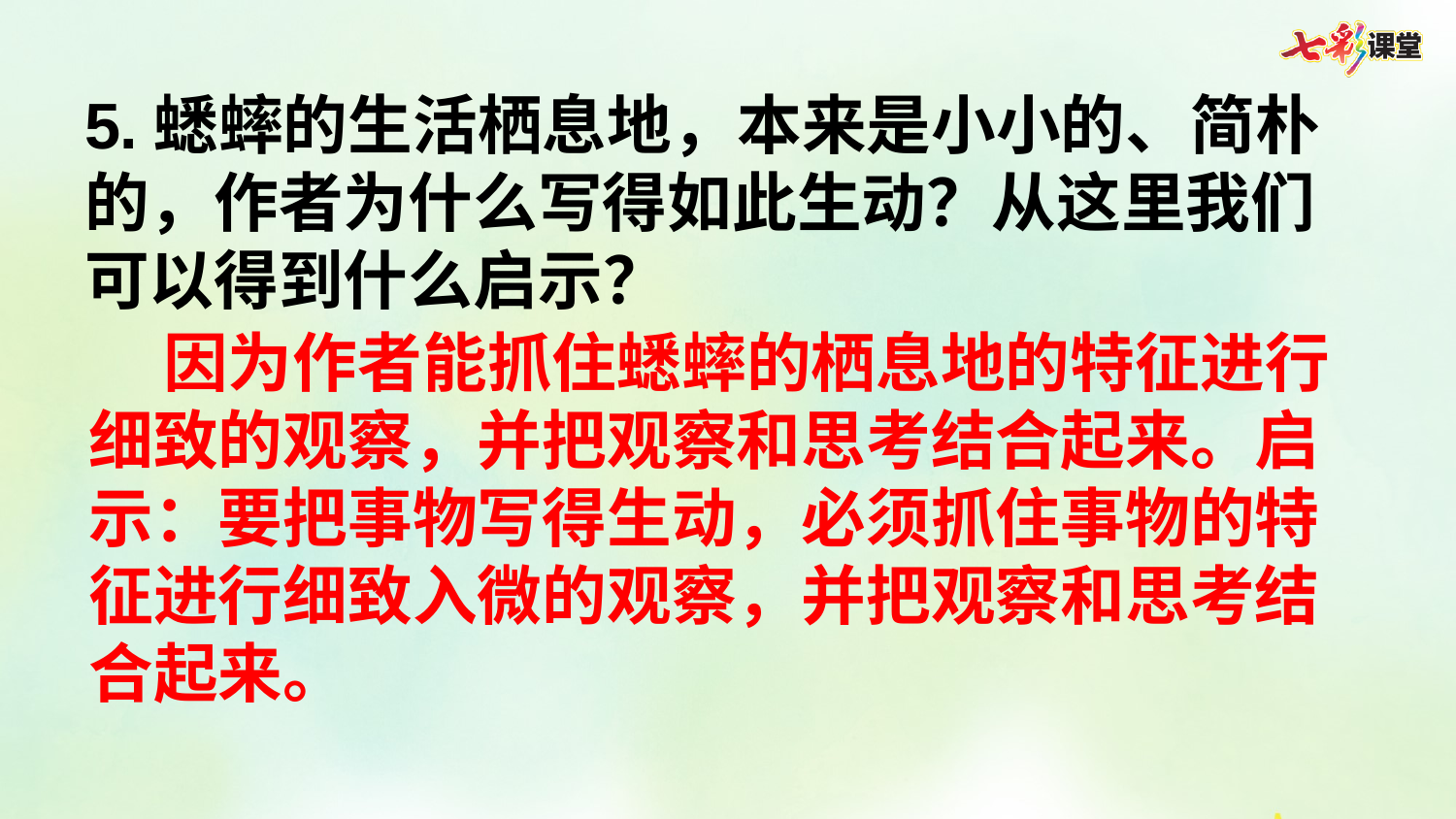

5.蟋蟀的生活栖息地，本来是小小的、简朴的，作者为什么写得如此生动？从这里我们可以得到什么启示？
    因为作者能抓住蟋蟀的栖息地的特征进行细致的观察，并把观察和思考结合起来。启示：要把事物写得生动，必须抓住事物的特征进行细致入微的观察，并把观察和思考结合起来。